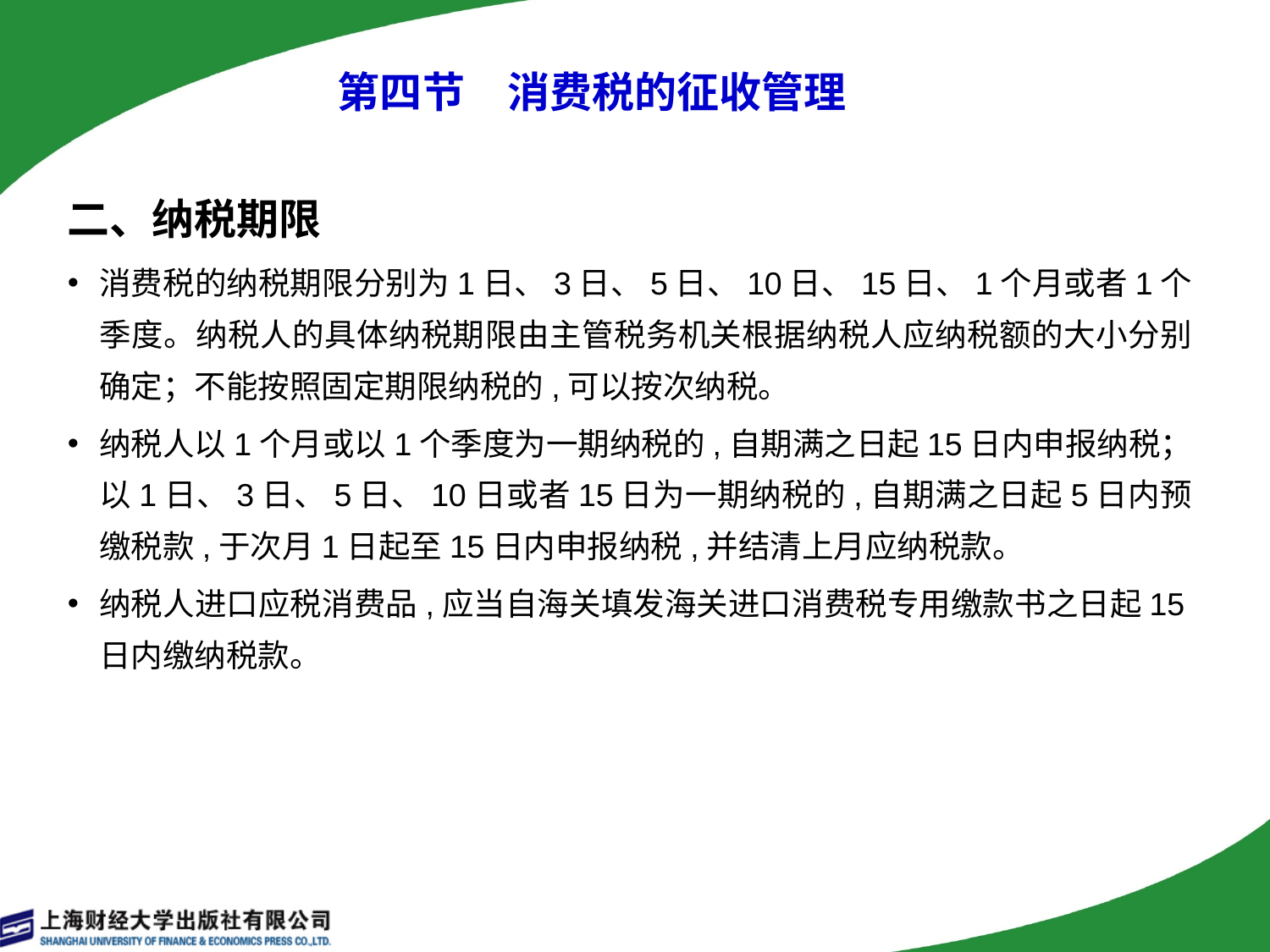

# 第四节　消费税的征收管理
二、纳税期限
消费税的纳税期限分别为1日、3日、5日、10日、15日、1个月或者1个季度。纳税人的具体纳税期限由主管税务机关根据纳税人应纳税额的大小分别确定；不能按照固定期限纳税的,可以按次纳税。
纳税人以1个月或以1个季度为一期纳税的,自期满之日起15日内申报纳税；以1日、3日、5日、10日或者15日为一期纳税的,自期满之日起5日内预缴税款,于次月1日起至15日内申报纳税,并结清上月应纳税款。
纳税人进口应税消费品,应当自海关填发海关进口消费税专用缴款书之日起15日内缴纳税款。